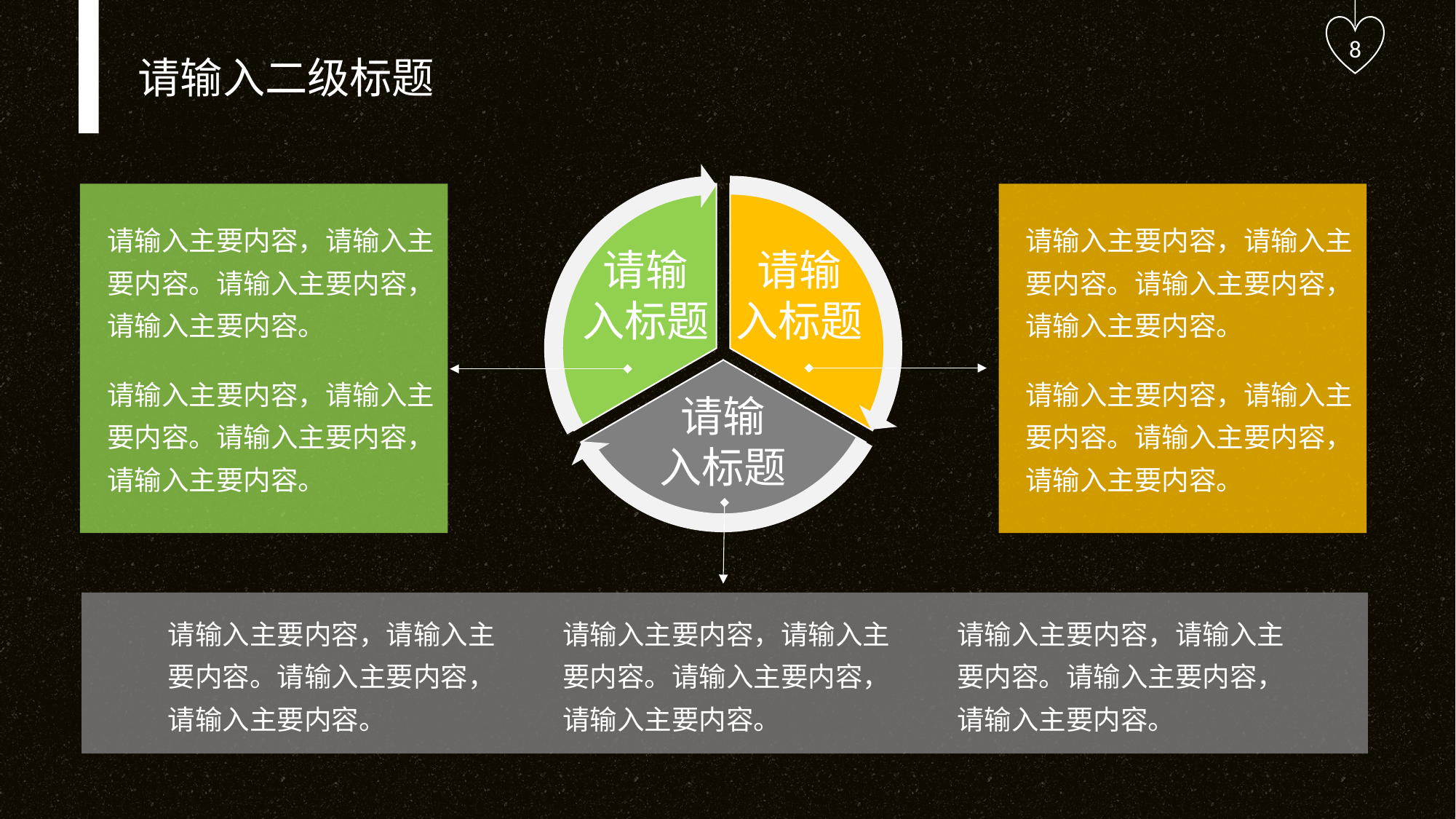

8
请输入二级标题

请输入主要内容，请输入主要内容。请输入主要内容，请输入主要内容。
请输入主要内容，请输入主要内容。请输入主要内容，请输入主要内容。
请输
入标题
请输
入标题
请输入主要内容，请输入主要内容。请输入主要内容，请输入主要内容。
请输入主要内容，请输入主要内容。请输入主要内容，请输入主要内容。
请输
入标题

请输入主要内容，请输入主要内容。请输入主要内容，请输入主要内容。
请输入主要内容，请输入主要内容。请输入主要内容，请输入主要内容。
请输入主要内容，请输入主要内容。请输入主要内容，请输入主要内容。